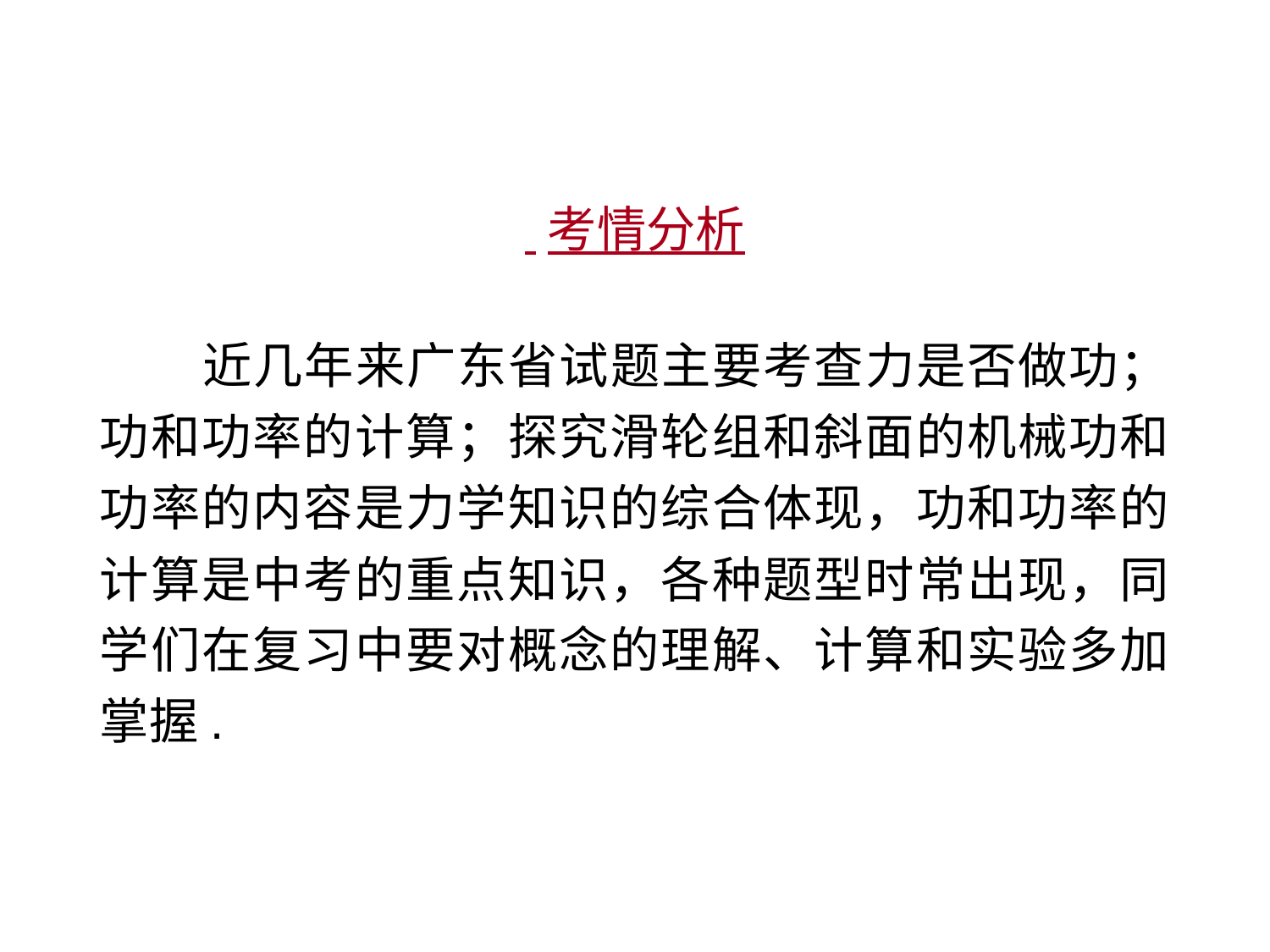

考情分析
近几年来广东省试题主要考查力是否做功；功和功率的计算；探究滑轮组和斜面的机械功和功率的内容是力学知识的综合体现，功和功率的计算是中考的重点知识，各种题型时常出现，同学们在复习中要对概念的理解、计算和实验多加掌握.